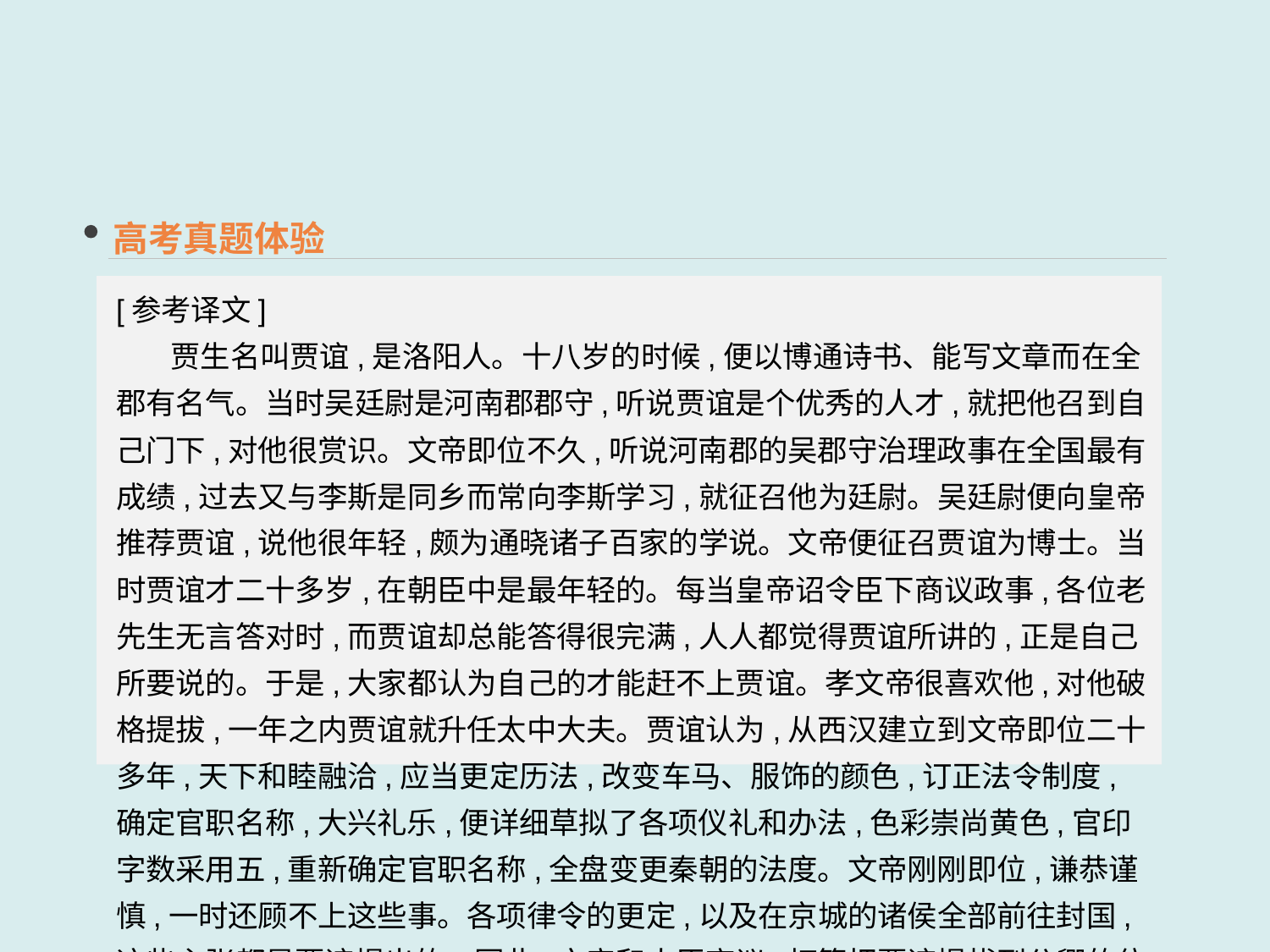

高考真题体验

[参考译文]
       贾生名叫贾谊,是洛阳人。十八岁的时候,便以博通诗书、能写文章而在全郡有名气。当时吴廷尉是河南郡郡守,听说贾谊是个优秀的人才,就把他召到自己门下,对他很赏识。文帝即位不久,听说河南郡的吴郡守治理政事在全国最有成绩,过去又与李斯是同乡而常向李斯学习,就征召他为廷尉。吴廷尉便向皇帝推荐贾谊,说他很年轻,颇为通晓诸子百家的学说。文帝便征召贾谊为博士。当时贾谊才二十多岁,在朝臣中是最年轻的。每当皇帝诏令臣下商议政事,各位老先生无言答对时,而贾谊却总能答得很完满,人人都觉得贾谊所讲的,正是自己所要说的。于是,大家都认为自己的才能赶不上贾谊。孝文帝很喜欢他,对他破格提拔,一年之内贾谊就升任太中大夫。贾谊认为,从西汉建立到文帝即位二十多年,天下和睦融洽,应当更定历法,改变车马、服饰的颜色,订正法令制度,确定官职名称,大兴礼乐,便详细草拟了各项仪礼和办法,色彩崇尚黄色,官印字数采用五,重新确定官职名称,全盘变更秦朝的法度。文帝刚刚即位,谦恭谨慎,一时还顾不上这些事。各项律令的更定,以及在京城的诸侯全部前往封国,这些主张都是贾谊提出的。因此,文帝和大臣商议,打算把贾谊提拔到公卿的位置。绛侯周勃、颍阴侯灌婴、东阳侯张相如、御史大夫冯敬等人都忌恨贾谊,于是说贾谊坏话道:“洛阳之人,年轻学浅,一味想独揽权力,使事情变得复杂混乱。”从此,皇帝就疏远了贾谊,不再采纳他的建议,并任他为长沙王太傅。贾谊向文帝告辞之后,前往长沙赴任,在渡湘江的时候,作了一首赋,来凭吊屈原。贾谊担任长沙王太傅三年。一年多之后,贾谊被征召到京城晋见皇帝。正赶上文帝坐在宣室接受神的赐福。文帝有感于鬼神之事,便询问贾谊鬼神的本源。贾谊就详细说明了所以会有鬼神之事的种种情形。一直谈到夜半,在座席上文帝不知不觉地向贾谊面前移动。谈完之后,文帝说:“我好久没见贾生了,自以为超过了他,今天看来还是不如他。”过了不久,文帝任命贾谊为梁怀王太傅。梁怀王是文帝的小儿子,很受宠爱,又喜欢读书,所以文帝让贾谊做他的老师。文帝又封淮南厉王的四个儿子都为列侯。贾谊劝谏,认为国家祸患就要从这里开始了。贾生屡次上奏,说诸侯封地有的接连数郡,不合古代制度,可以逐渐削减其封地。文帝不听。几年以后,梁怀王骑马时,从马上跌下摔死了,没有后代。贾谊认为自己这个老师没有当好,很伤心,哭泣了一年多,也死去了。